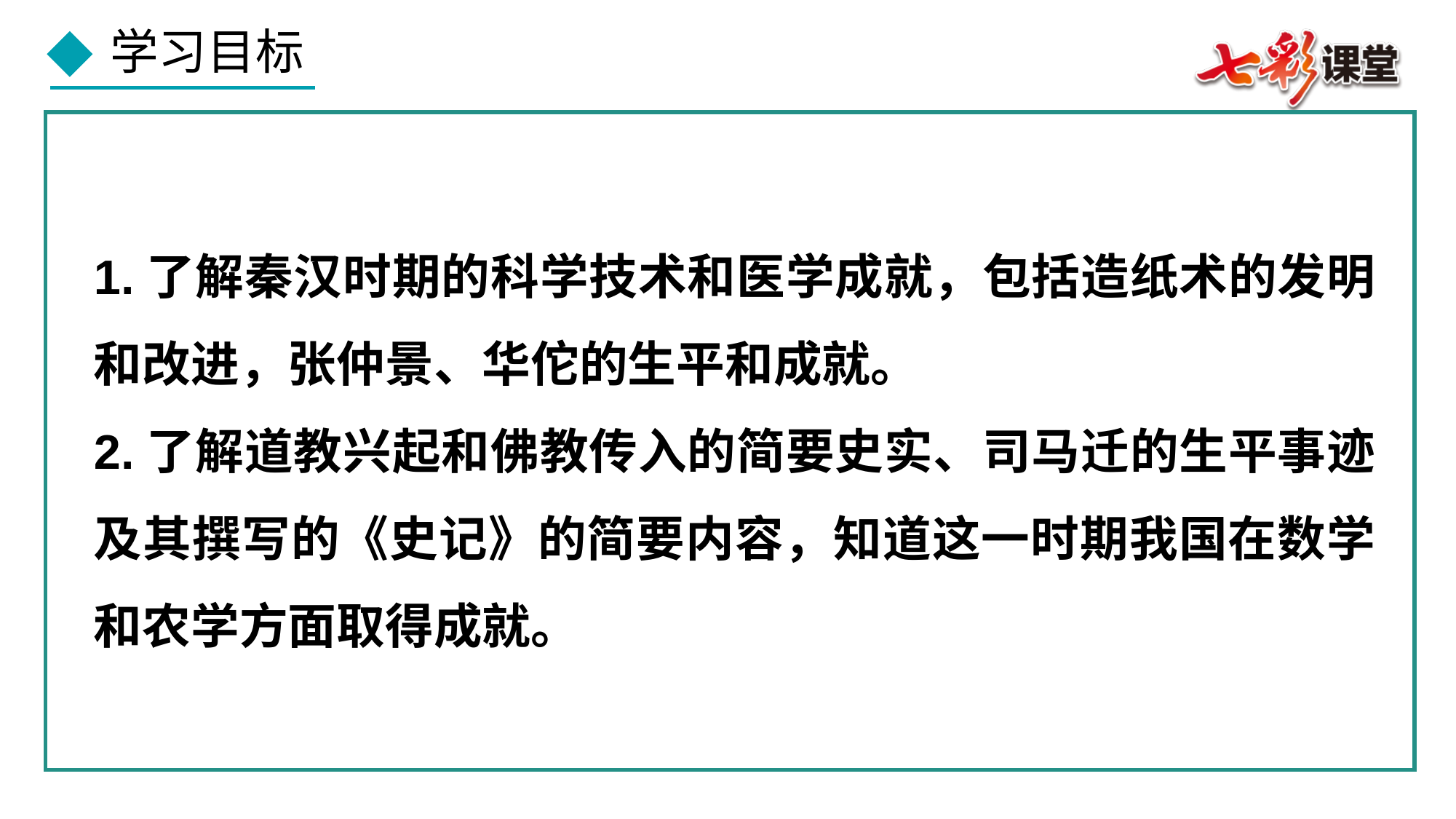

1.了解秦汉时期的科学技术和医学成就，包括造纸术的发明和改进，张仲景、华佗的生平和成就。
2.了解道教兴起和佛教传入的简要史实、司马迁的生平事迹及其撰写的《史记》的简要内容，知道这一时期我国在数学和农学方面取得成就。